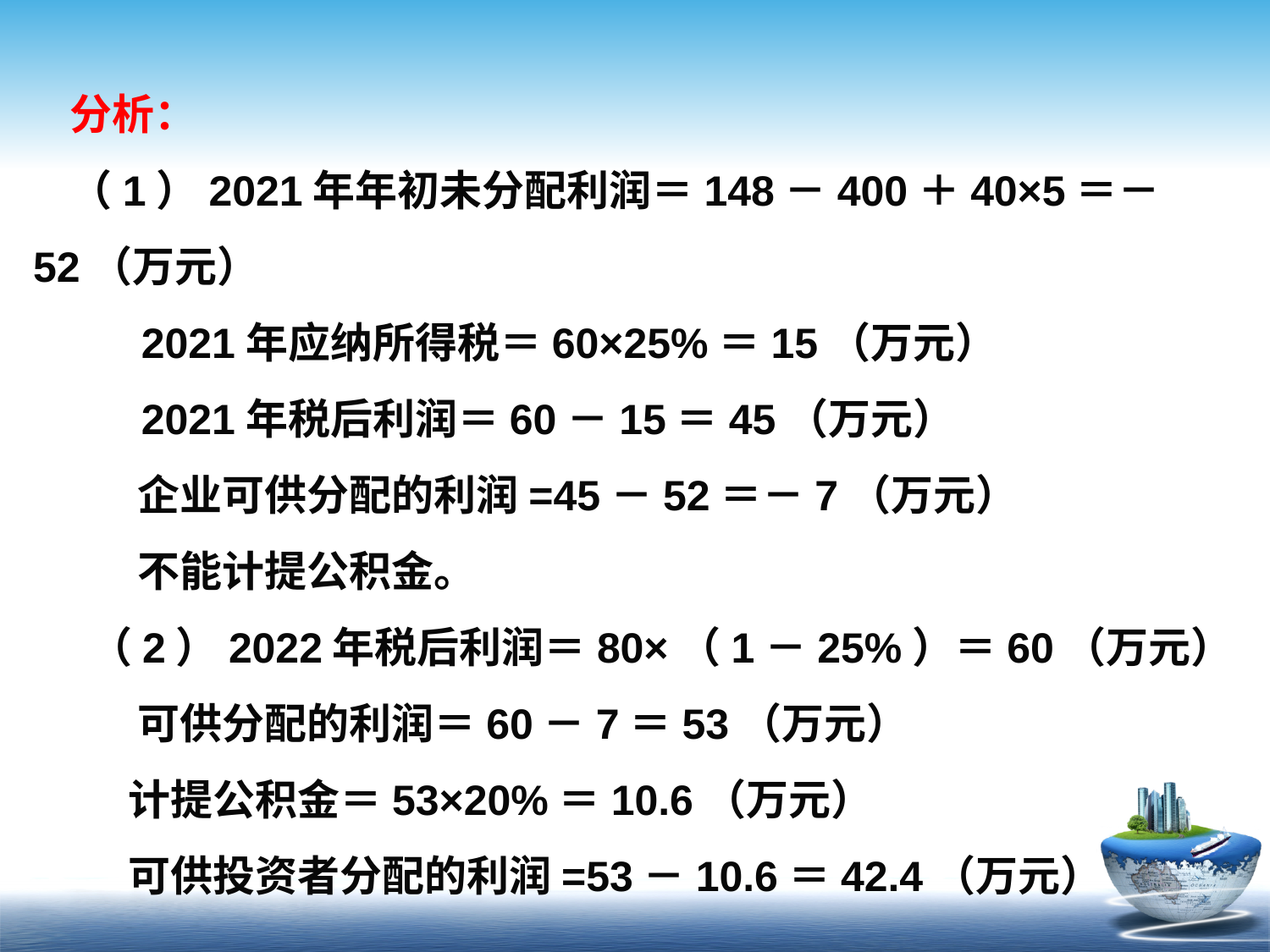

分析：
（1）2021年年初未分配利润＝148－400＋40×5＝－52（万元）
      2021年应纳所得税＝60×25%＝15（万元）
      2021年税后利润＝60－15＝45（万元）
      企业可供分配的利润=45－52＝－7（万元）
      不能计提公积金。
 （2）2022年税后利润＝80×（1－25%）＝60（万元）
      可供分配的利润＝60－7＝53（万元）
     计提公积金＝53×20%＝10.6（万元）
     可供投资者分配的利润=53－10.6＝42.4（万元）